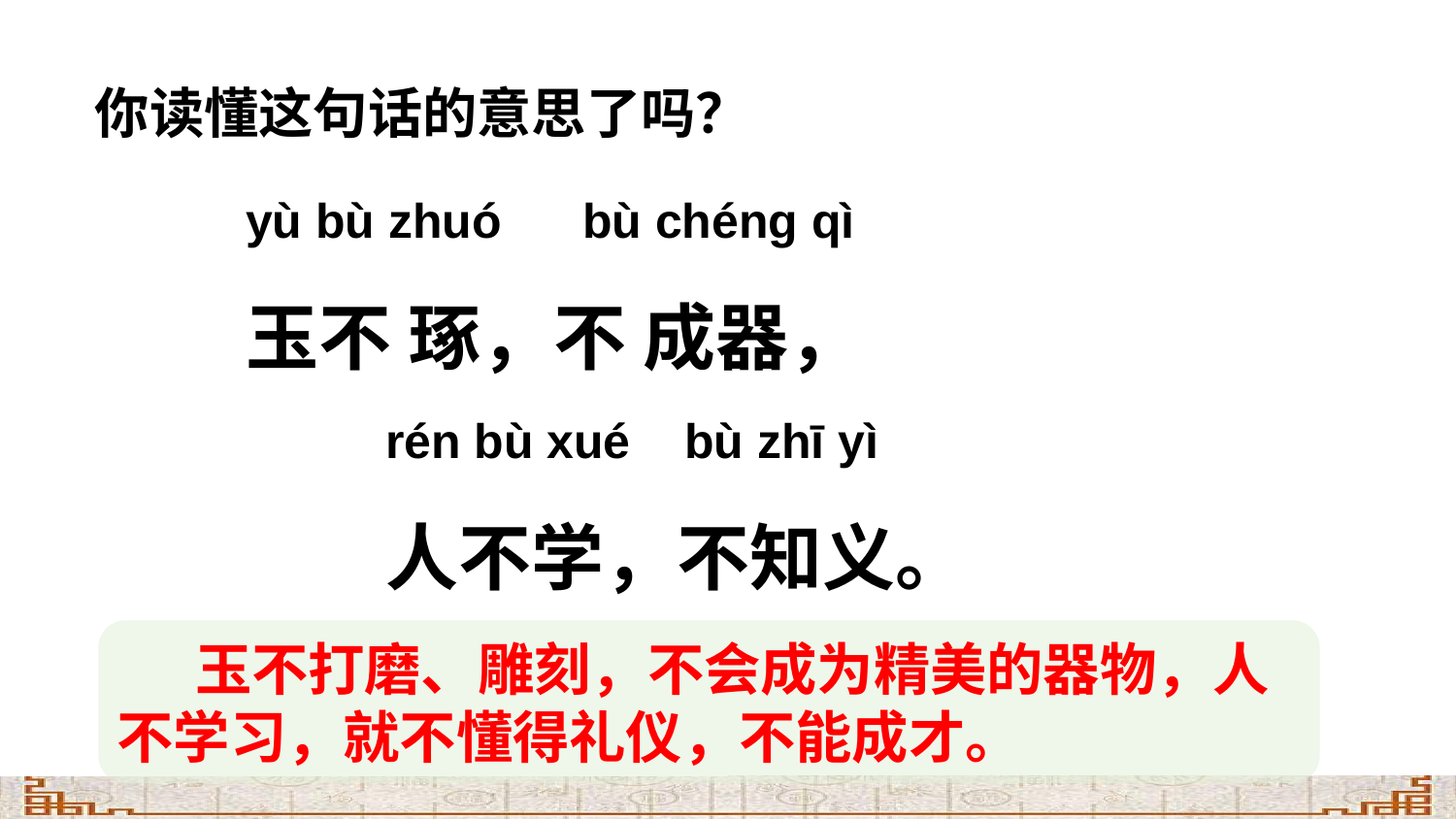

你读懂这句话的意思了吗？
yù bù zhuó      bù chénɡ qì
玉不 琢，不 成器，
rén bù xué    bù zhī yì
人不学，不知义。
     玉不打磨、雕刻，不会成为精美的器物，人不学习，就不懂得礼仪，不能成才。